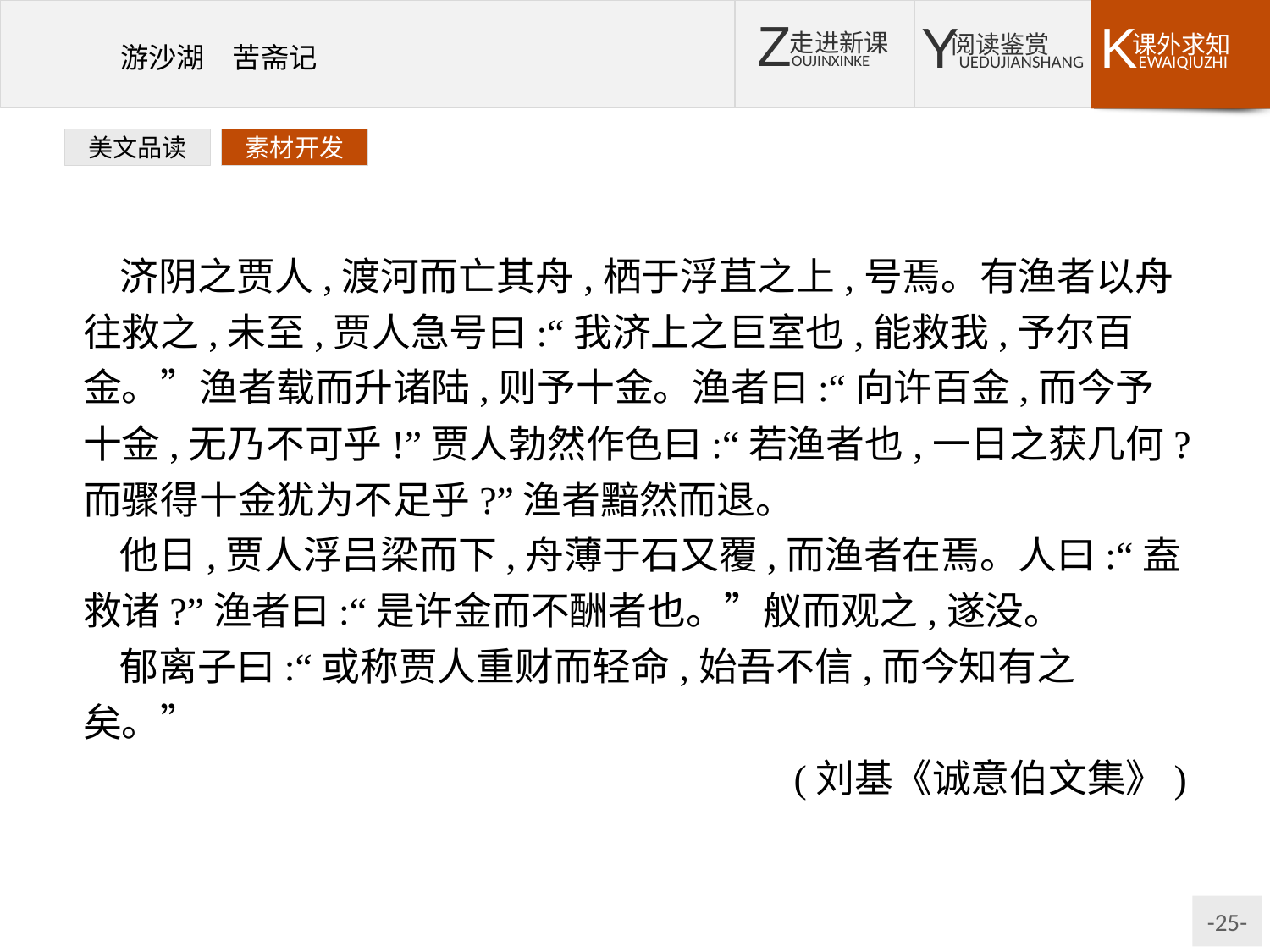

美文品读
素材开发
济阴之贾人,渡河而亡其舟,栖于浮苴之上,号焉。有渔者以舟往救之,未至,贾人急号曰:“我济上之巨室也,能救我,予尔百金。”渔者载而升诸陆,则予十金。渔者曰:“向许百金,而今予十金,无乃不可乎!”贾人勃然作色曰:“若渔者也,一日之获几何?而骤得十金犹为不足乎?”渔者黯然而退。
他日,贾人浮吕梁而下,舟薄于石又覆,而渔者在焉。人曰:“盍救诸?”渔者曰:“是许金而不酬者也。”舣而观之,遂没。
郁离子曰:“或称贾人重财而轻命,始吾不信,而今知有之矣。”
(刘基《诚意伯文集》)